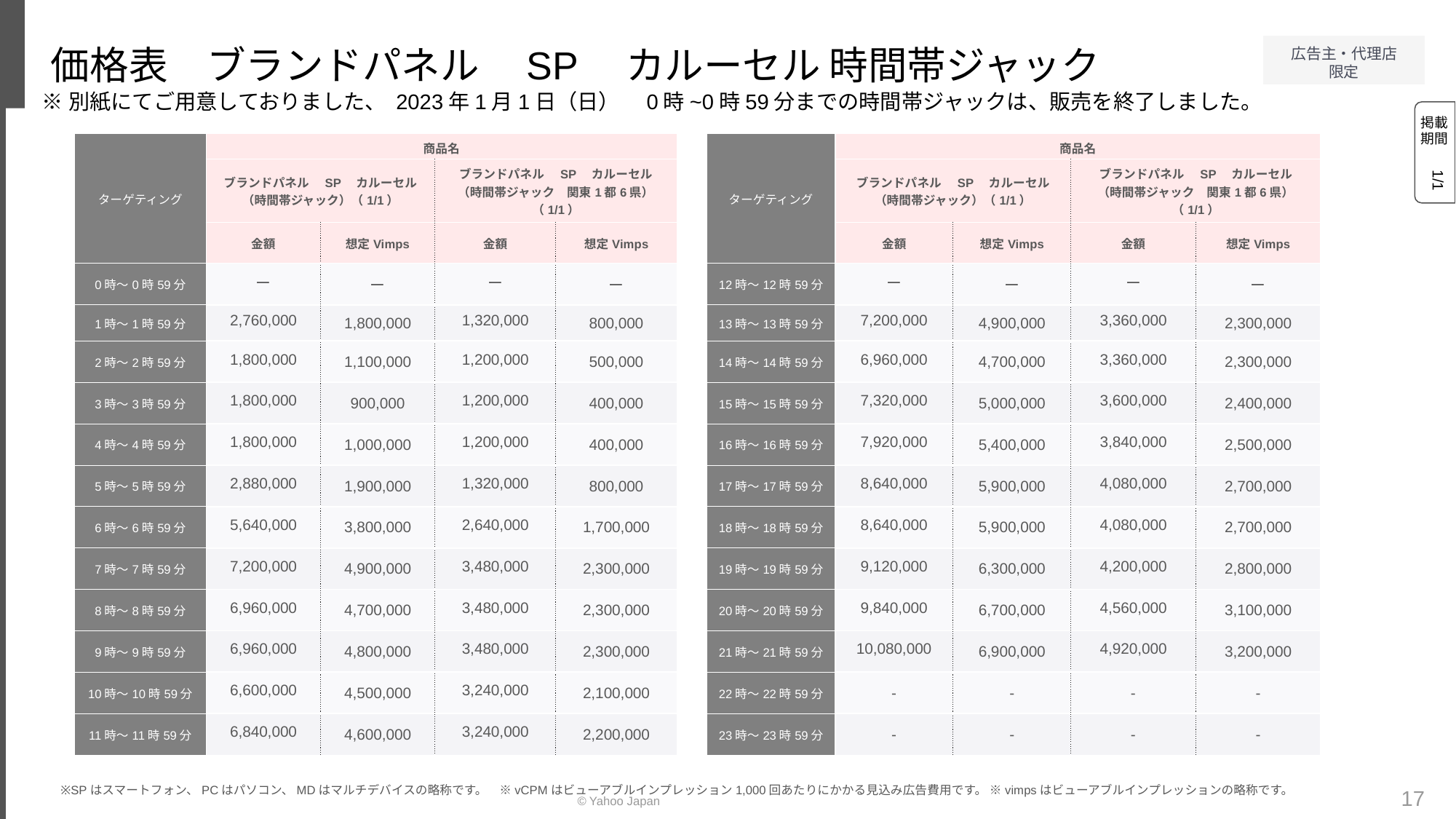

価格表　ブランドパネル　SP　カルーセル 時間帯ジャック
※別紙にてご用意しておりました、 2023年1月1日（日）　0時~0時59分までの時間帯ジャックは、販売を終了しました。
掲載
期間

| ターゲティング | 商品名 |  |  |  |
| --- | --- | --- | --- | --- |
|  | ブランドパネル　SP　カルーセル （時間帯ジャック）（1/1） |  | ブランドパネル　SP　カルーセル （時間帯ジャック　関東1都6県）（1/1） |  |
|  | 金額 | 想定Vimps | 金額 | 想定Vimps |
| 0時～0時59分 | ー | ー | ー | ー |
| 1時～1時59分 | 2,760,000 | 1,800,000 | 1,320,000 | 800,000 |
| 2時～2時59分 | 1,800,000 | 1,100,000 | 1,200,000 | 500,000 |
| 3時～3時59分 | 1,800,000 | 900,000 | 1,200,000 | 400,000 |
| 4時～4時59分 | 1,800,000 | 1,000,000 | 1,200,000 | 400,000 |
| 5時～5時59分 | 2,880,000 | 1,900,000 | 1,320,000 | 800,000 |
| 6時～6時59分 | 5,640,000 | 3,800,000 | 2,640,000 | 1,700,000 |
| 7時～7時59分 | 7,200,000 | 4,900,000 | 3,480,000 | 2,300,000 |
| 8時～8時59分 | 6,960,000 | 4,700,000 | 3,480,000 | 2,300,000 |
| 9時～9時59分 | 6,960,000 | 4,800,000 | 3,480,000 | 2,300,000 |
| 10時～10時59分 | 6,600,000 | 4,500,000 | 3,240,000 | 2,100,000 |
| 11時～11時59分 | 6,840,000 | 4,600,000 | 3,240,000 | 2,200,000 |
| ターゲティング | 商品名 |  |  |  |
| --- | --- | --- | --- | --- |
|  | ブランドパネル　SP　カルーセル （時間帯ジャック）（1/1） |  | ブランドパネル　SP　カルーセル （時間帯ジャック　関東1都6県）（1/1） |  |
|  | 金額 | 想定Vimps | 金額 | 想定Vimps |
| 12時～12時59分 | ー | ー | ー | ー |
| 13時～13時59分 | 7,200,000 | 4,900,000 | 3,360,000 | 2,300,000 |
| 14時～14時59分 | 6,960,000 | 4,700,000 | 3,360,000 | 2,300,000 |
| 15時～15時59分 | 7,320,000 | 5,000,000 | 3,600,000 | 2,400,000 |
| 16時～16時59分 | 7,920,000 | 5,400,000 | 3,840,000 | 2,500,000 |
| 17時～17時59分 | 8,640,000 | 5,900,000 | 4,080,000 | 2,700,000 |
| 18時～18時59分 | 8,640,000 | 5,900,000 | 4,080,000 | 2,700,000 |
| 19時～19時59分 | 9,120,000 | 6,300,000 | 4,200,000 | 2,800,000 |
| 20時～20時59分 | 9,840,000 | 6,700,000 | 4,560,000 | 3,100,000 |
| 21時～21時59分 | 10,080,000 | 6,900,000 | 4,920,000 | 3,200,000 |
| 22時～22時59分 | - | - | - | - |
| 23時～23時59分 | - | - | - | - |
1/1
※SPはスマートフォン、PCはパソコン、MDはマルチデバイスの略称です。　※vCPMはビューアブルインプレッション1,000回あたりにかかる見込み広告費用です。 ※vimpsはビューアブルインプレッションの略称です。
17